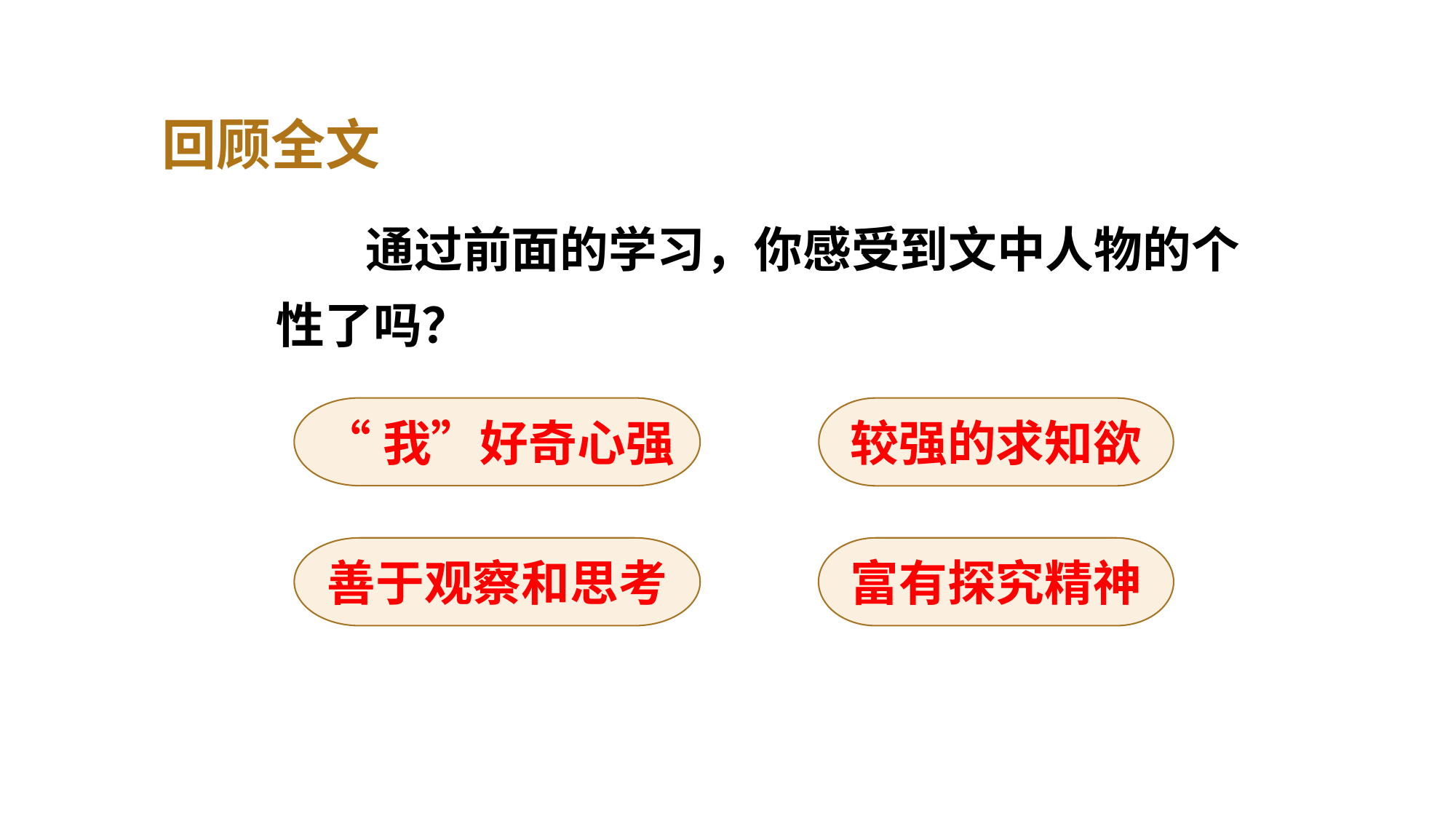

回顾全文
       通过前面的学习，你感受到文中人物的个性了吗？

“我”好奇心强

较强的求知欲

善于观察和思考

富有探究精神